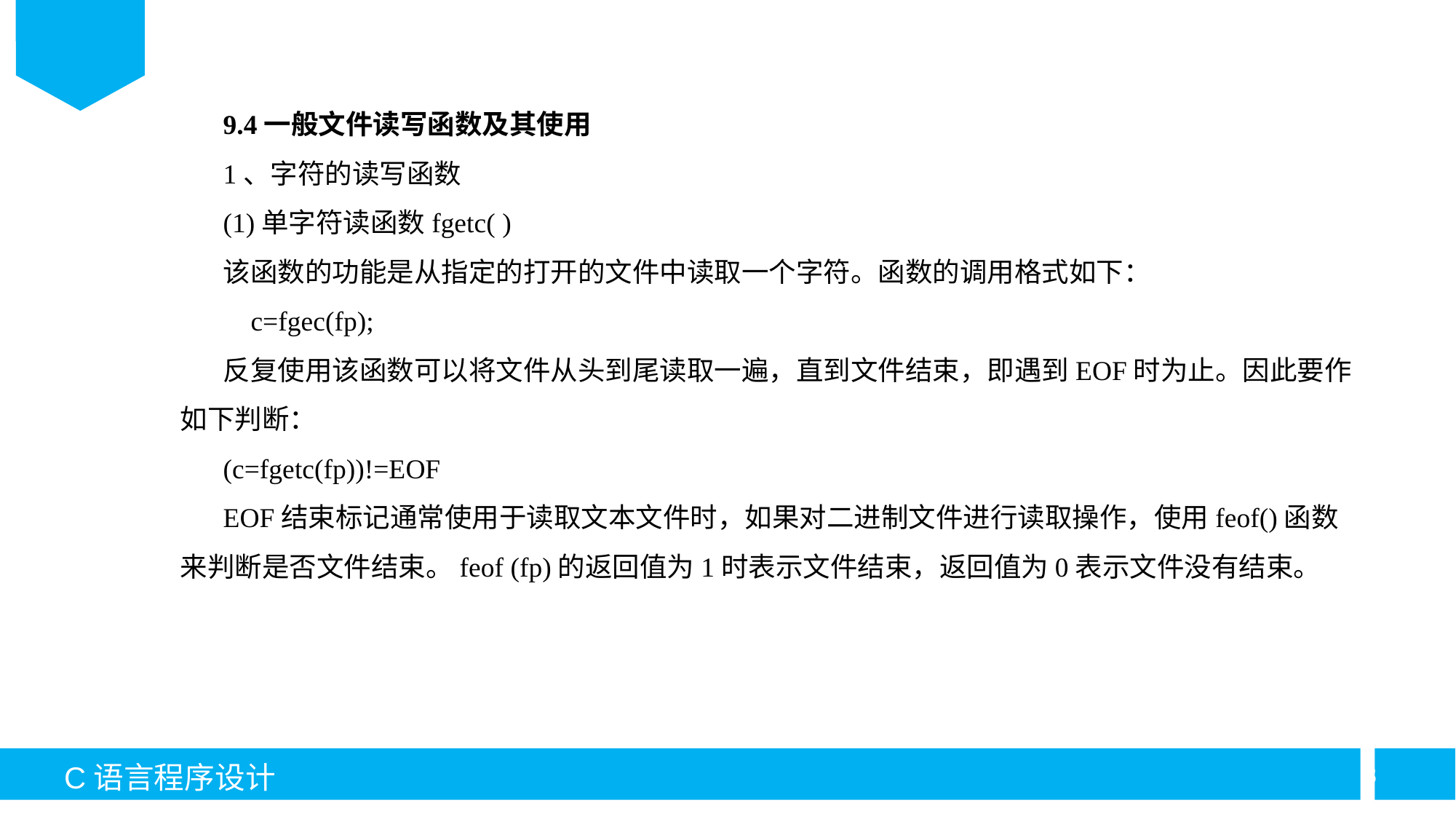

9.4一般文件读写函数及其使用
1、字符的读写函数
(1)单字符读函数fgetc( )
该函数的功能是从指定的打开的文件中读取一个字符。函数的调用格式如下：
    c=fgec(fp);
反复使用该函数可以将文件从头到尾读取一遍，直到文件结束，即遇到EOF时为止。因此要作如下判断：
(c=fgetc(fp))!=EOF
EOF结束标记通常使用于读取文本文件时，如果对二进制文件进行读取操作，使用feof()函数来判断是否文件结束。feof (fp)的返回值为1时表示文件结束，返回值为0表示文件没有结束。